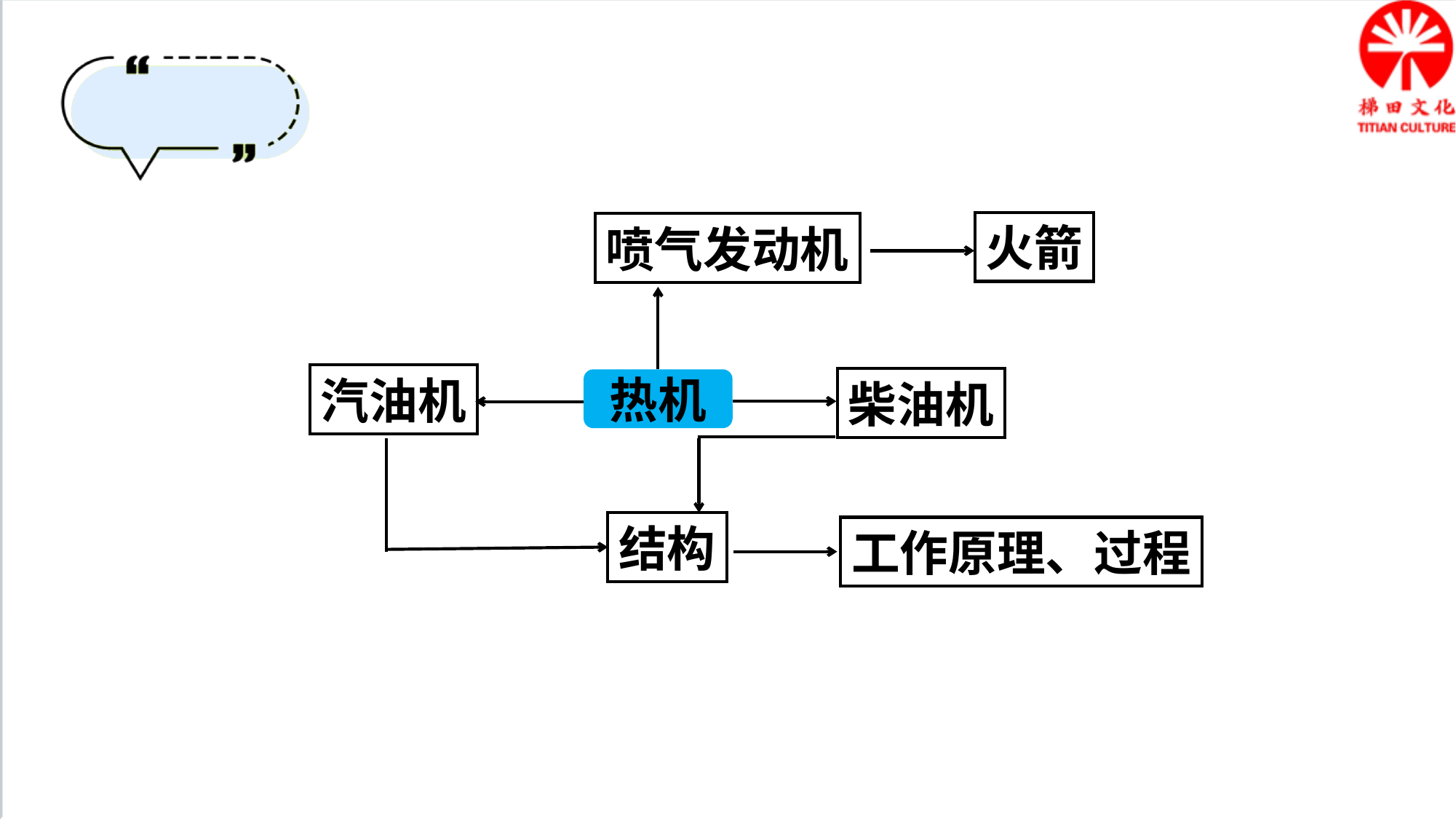

火箭
喷气发动机
汽油机
柴油机
热机
结构
工作原理、过程